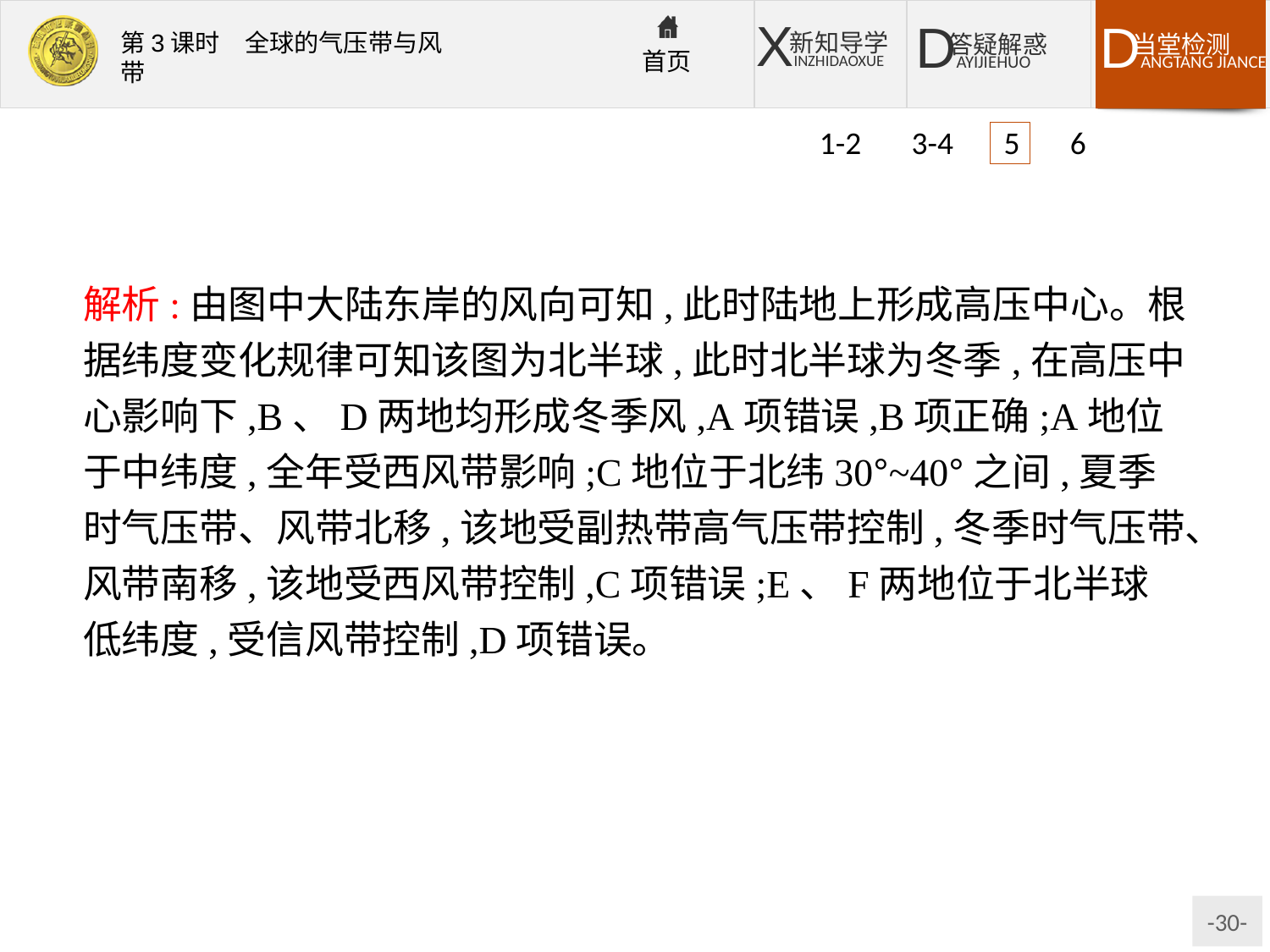

1-2       3-4       5       6

解析:由图中大陆东岸的风向可知,此时陆地上形成高压中心。根据纬度变化规律可知该图为北半球,此时北半球为冬季,在高压中心影响下,B、D两地均形成冬季风,A项错误,B项正确;A地位于中纬度,全年受西风带影响;C地位于北纬30°~40°之间,夏季时气压带、风带北移,该地受副热带高气压带控制,冬季时气压带、风带南移,该地受西风带控制,C项错误;E、F两地位于北半球低纬度,受信风带控制,D项错误。
答案:B